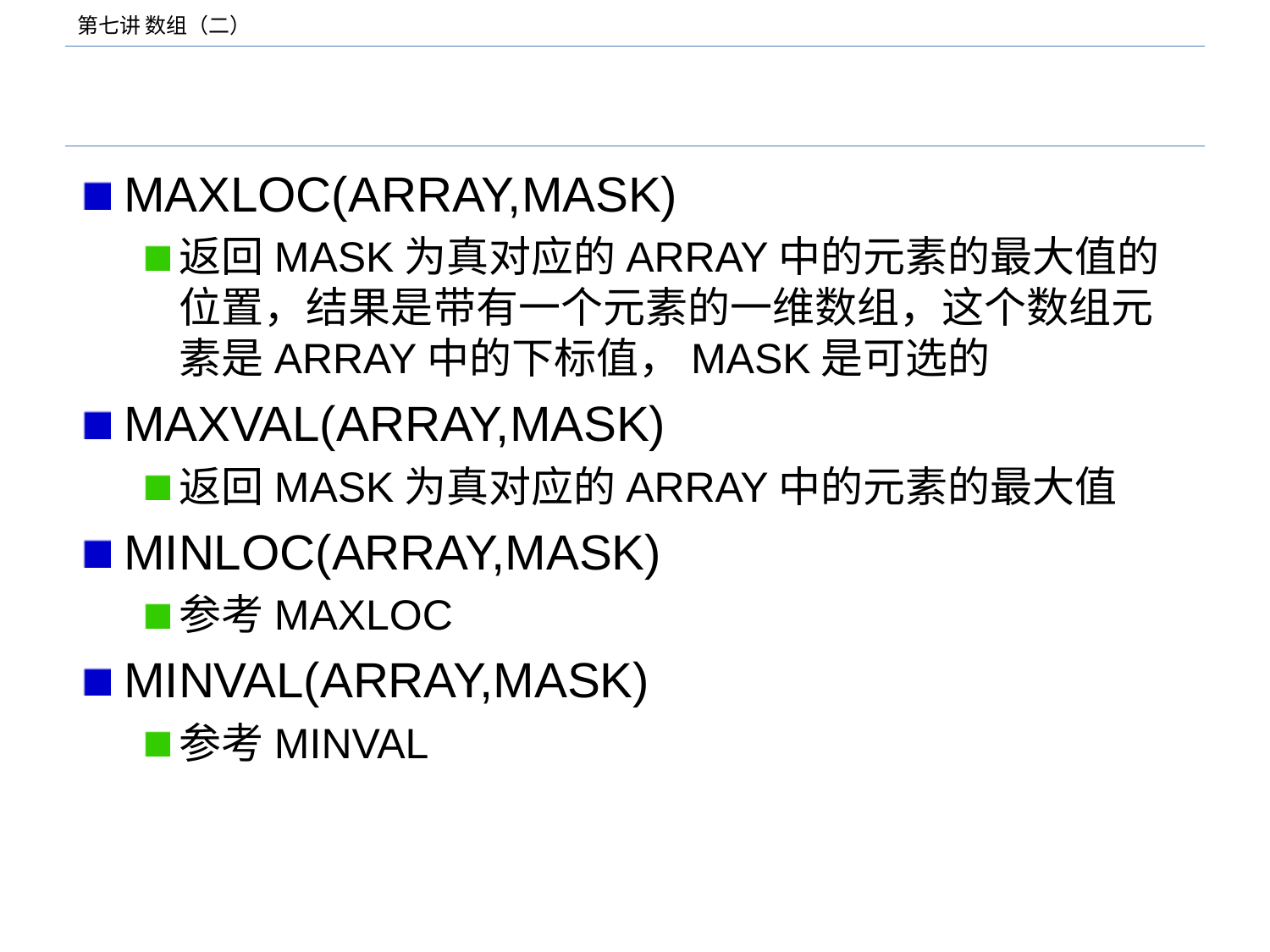

#
MAXLOC(ARRAY,MASK)
返回MASK为真对应的ARRAY中的元素的最大值的位置，结果是带有一个元素的一维数组，这个数组元素是ARRAY中的下标值，MASK是可选的
MAXVAL(ARRAY,MASK)
返回MASK为真对应的ARRAY中的元素的最大值
MINLOC(ARRAY,MASK)
参考MAXLOC
MINVAL(ARRAY,MASK)
参考MINVAL